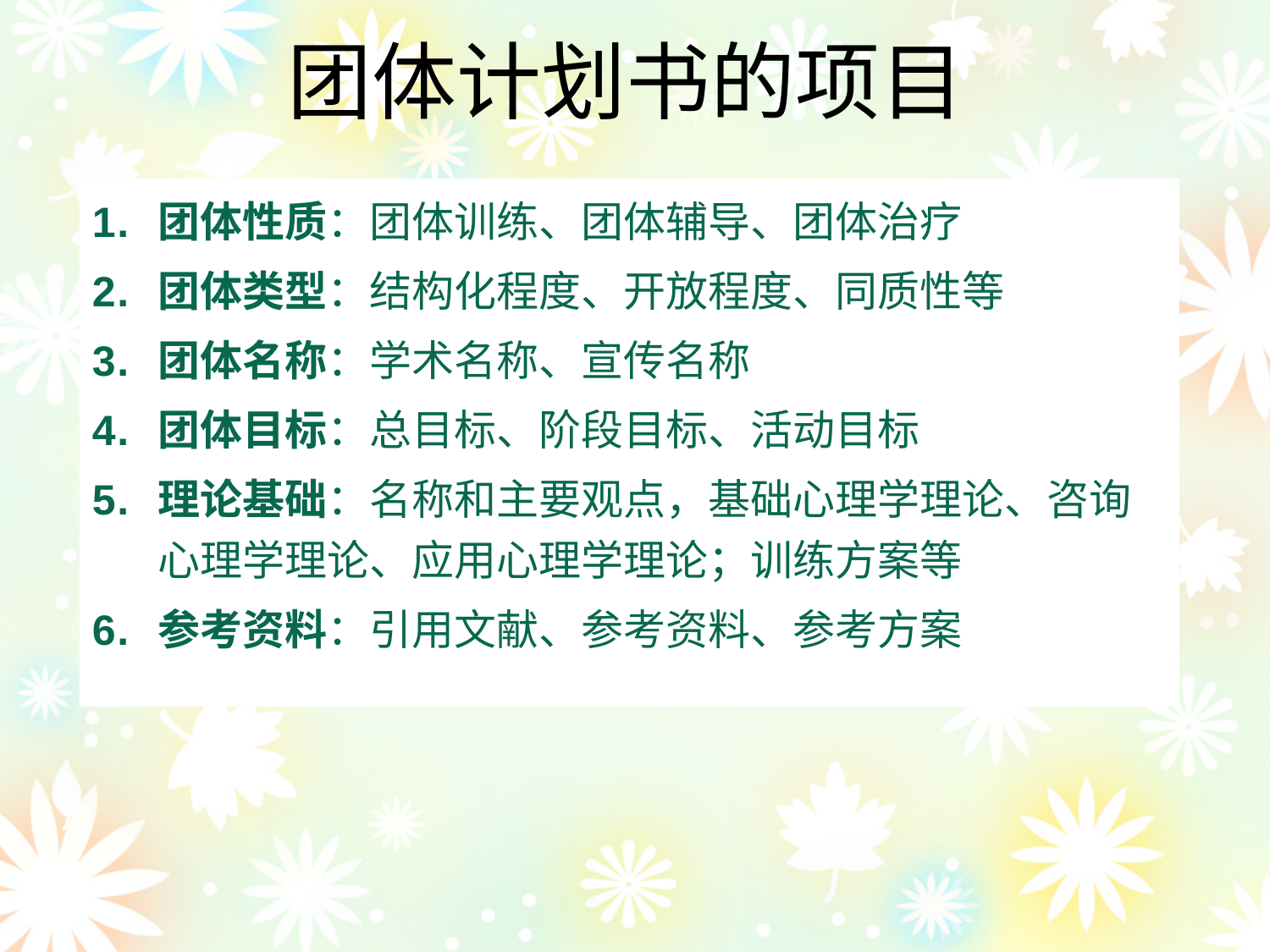

团体计划书的项目
团体性质：团体训练、团体辅导、团体治疗
团体类型：结构化程度、开放程度、同质性等
团体名称：学术名称、宣传名称
团体目标：总目标、阶段目标、活动目标
理论基础：名称和主要观点，基础心理学理论、咨询心理学理论、应用心理学理论；训练方案等
参考资料：引用文献、参考资料、参考方案